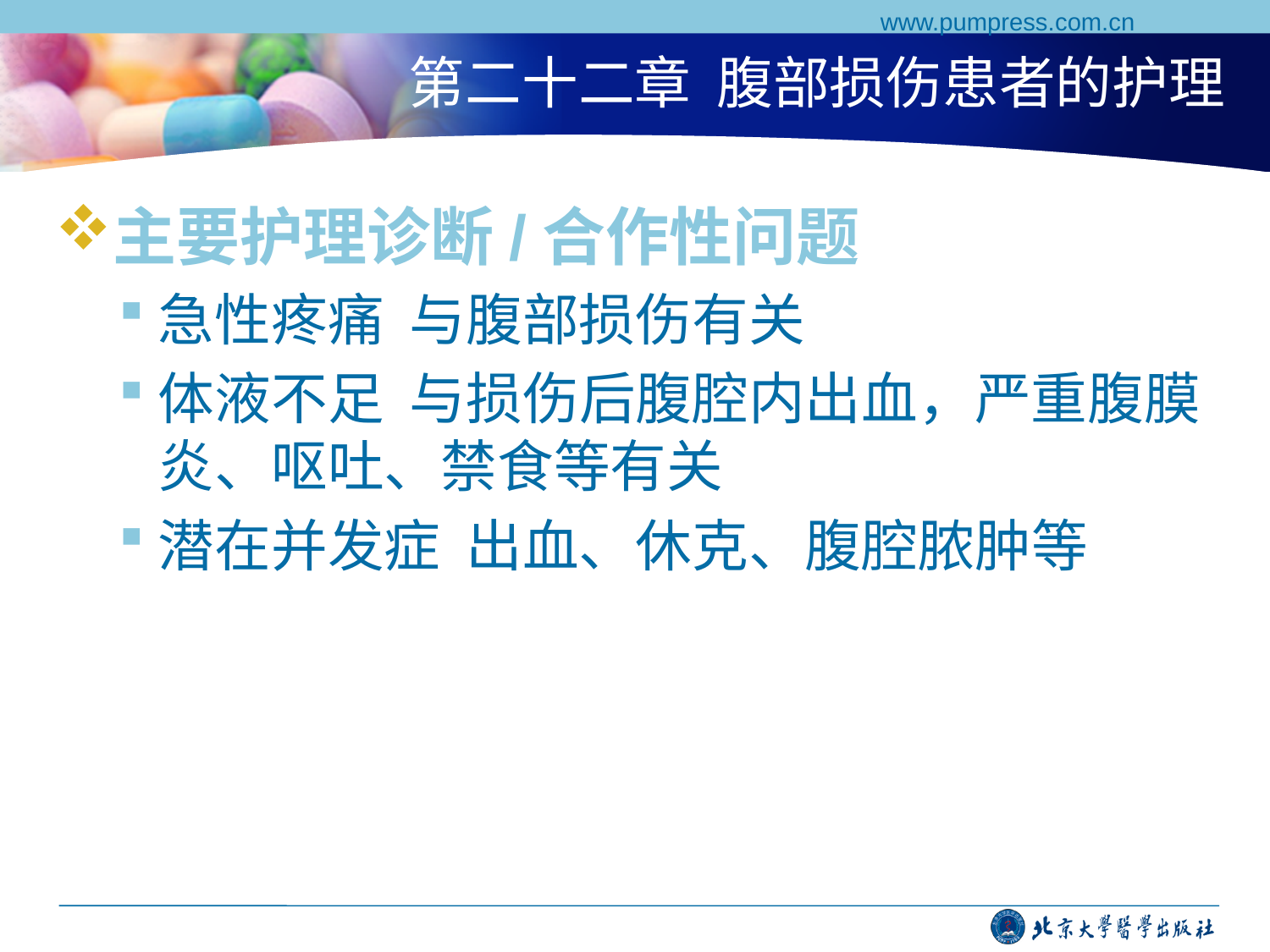

www.pumpress.com.cn
# 第二十二章  腹部损伤患者的护理
主要护理诊断/合作性问题
急性疼痛  与腹部损伤有关
体液不足  与损伤后腹腔内出血，严重腹膜炎、呕吐、禁食等有关
潜在并发症  出血、休克、腹腔脓肿等